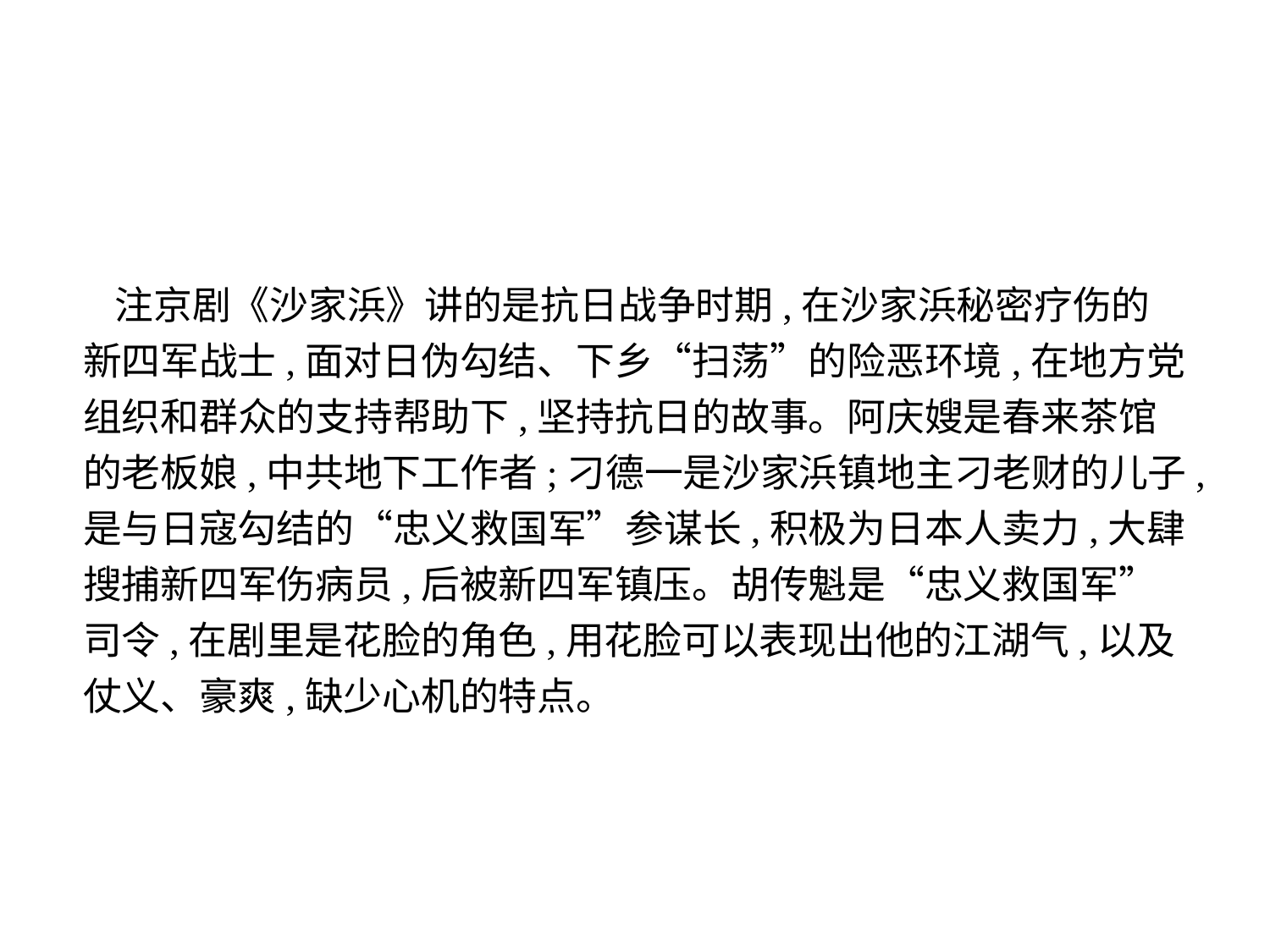

注京剧《沙家浜》讲的是抗日战争时期,在沙家浜秘密疗伤的新四军战士,面对日伪勾结、下乡“扫荡”的险恶环境,在地方党组织和群众的支持帮助下,坚持抗日的故事。阿庆嫂是春来茶馆的老板娘,中共地下工作者;刁德一是沙家浜镇地主刁老财的儿子,是与日寇勾结的“忠义救国军”参谋长,积极为日本人卖力,大肆搜捕新四军伤病员,后被新四军镇压。胡传魁是“忠义救国军”司令,在剧里是花脸的角色,用花脸可以表现出他的江湖气,以及仗义、豪爽,缺少心机的特点。
-14-